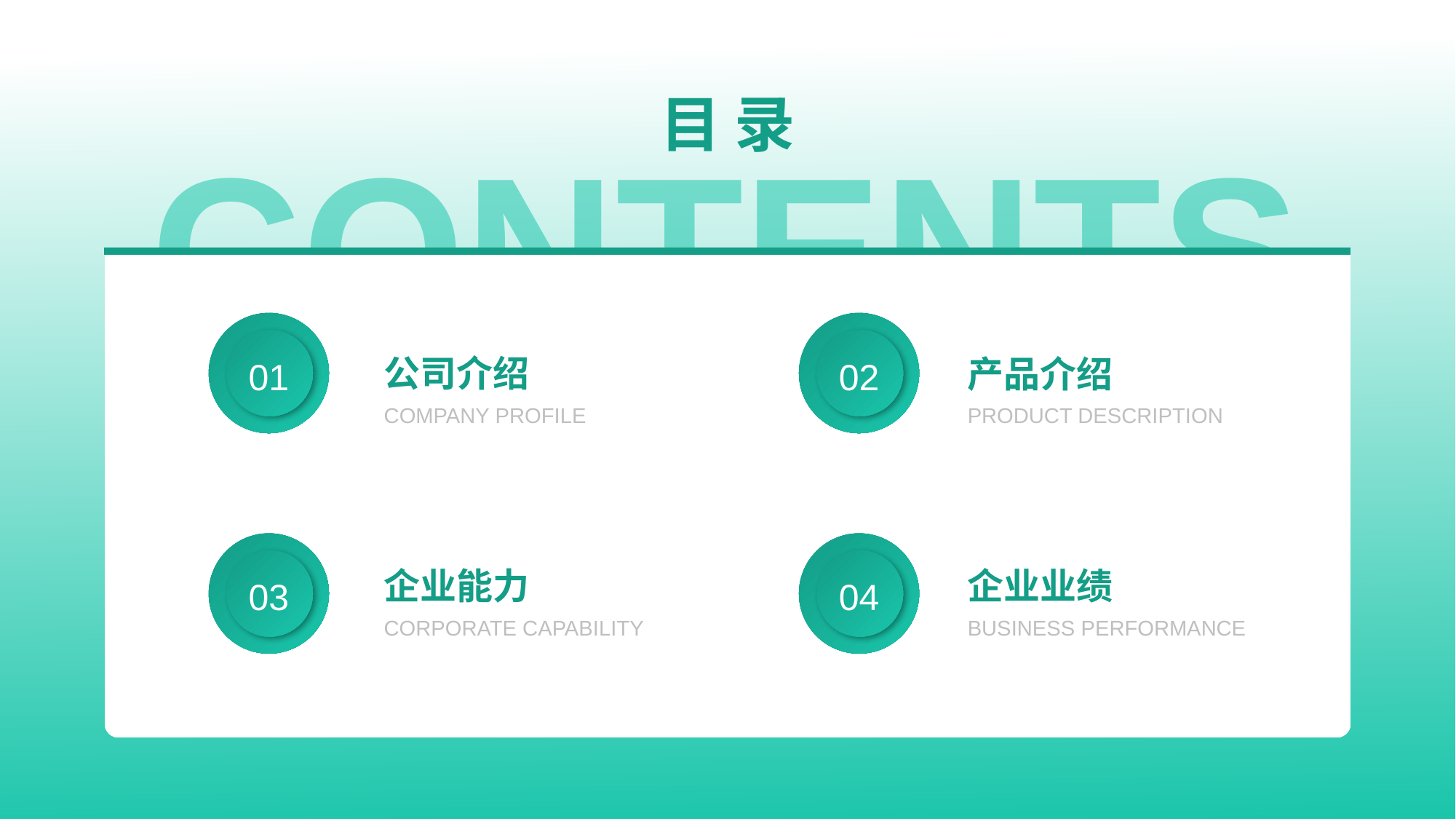

目 录
CONTENTS

01

02
公司介绍
COMPANY PROFILE
产品介绍
PRODUCT DESCRIPTION

03

04
企业能力
CORPORATE CAPABILITY
企业业绩
BUSINESS PERFORMANCE